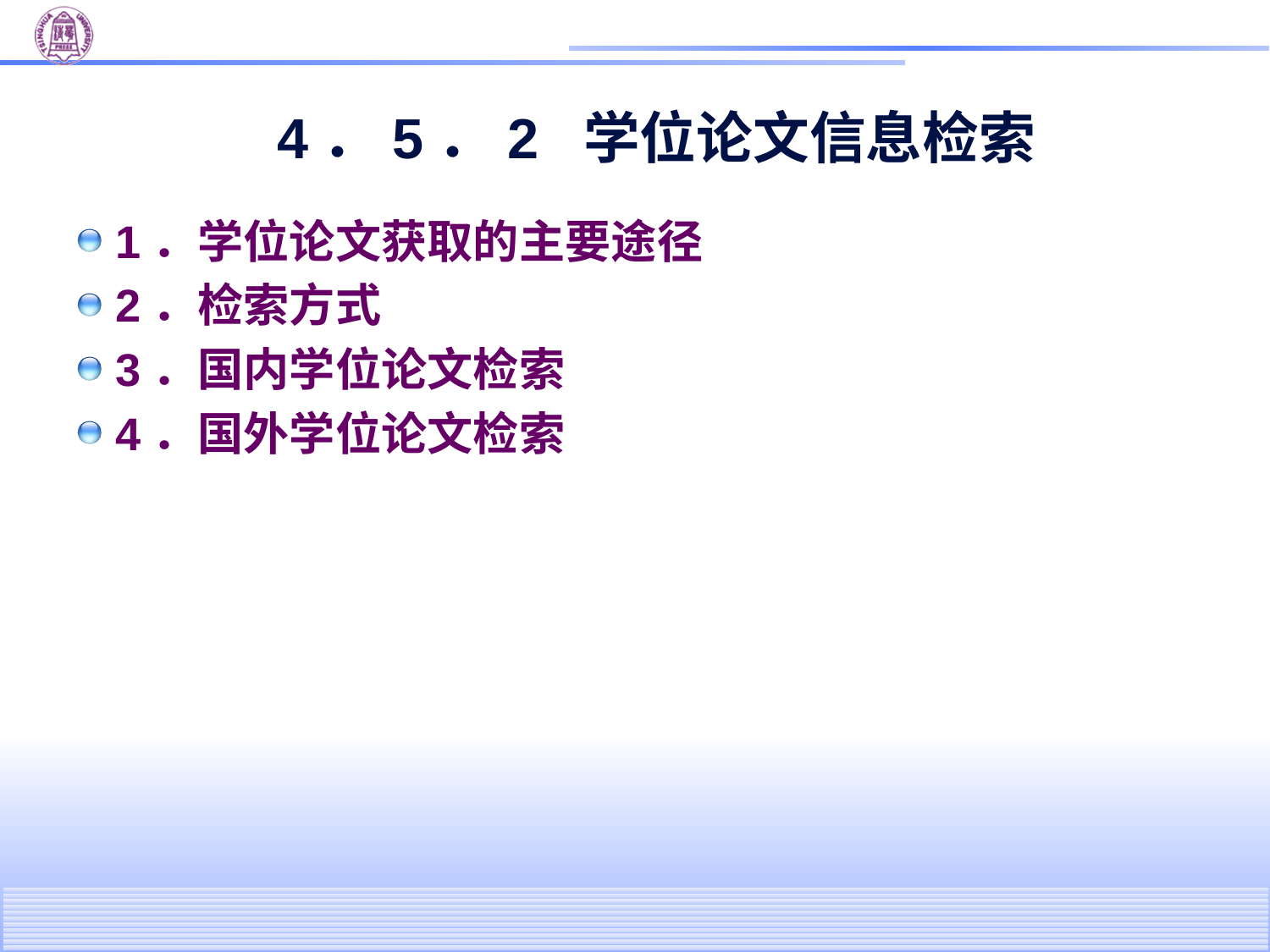

# 4．5．2  学位论文信息检索
1．学位论文获取的主要途径
2．检索方式
3．国内学位论文检索
4．国外学位论文检索